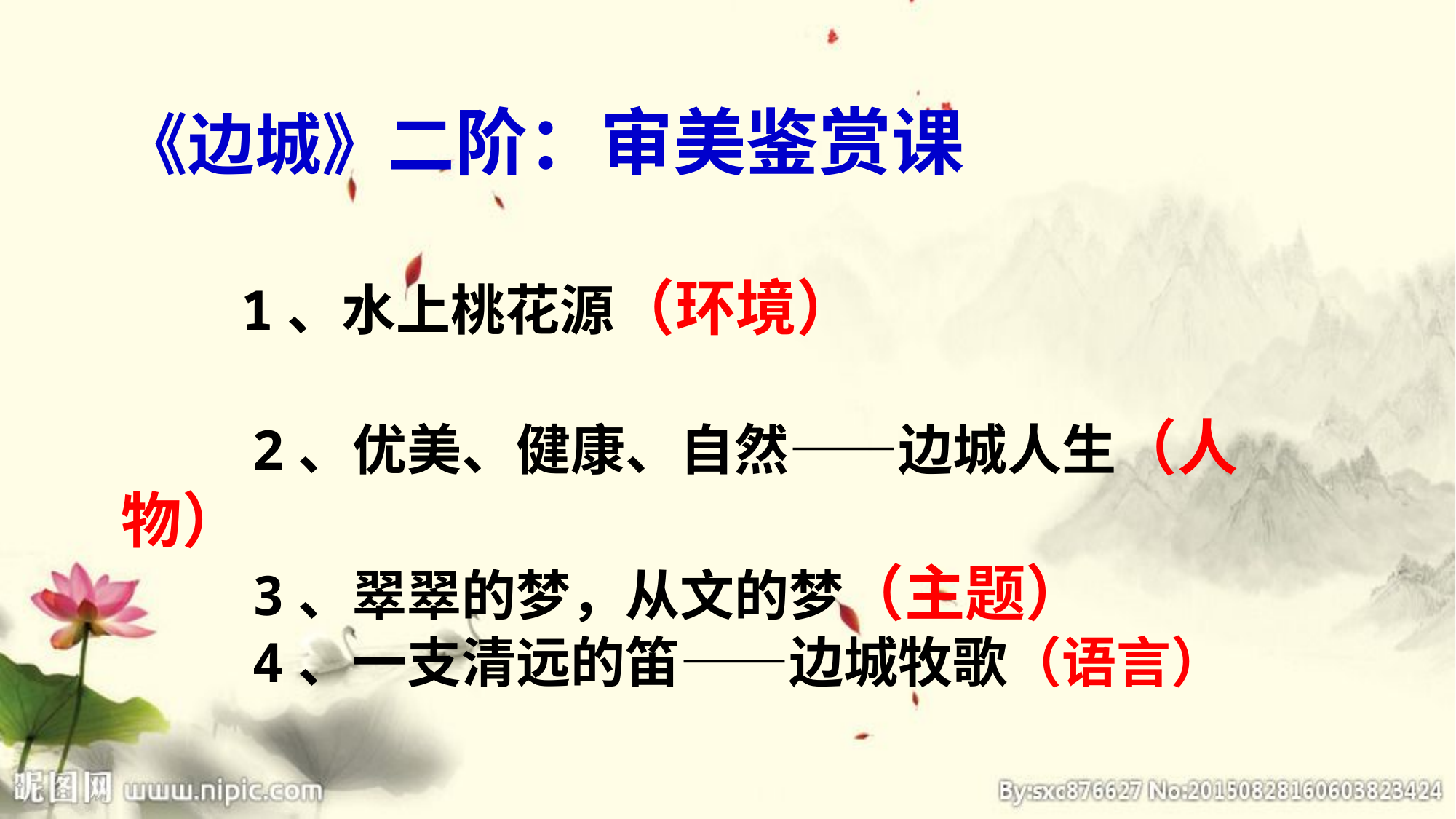

《边城》二阶：审美鉴赏课

   1、水上桃花源（环境）

    2、优美、健康、自然——边城人生（人物）
    3、翠翠的梦，从文的梦（主题）
    4、一支清远的笛——边城牧歌（语言）